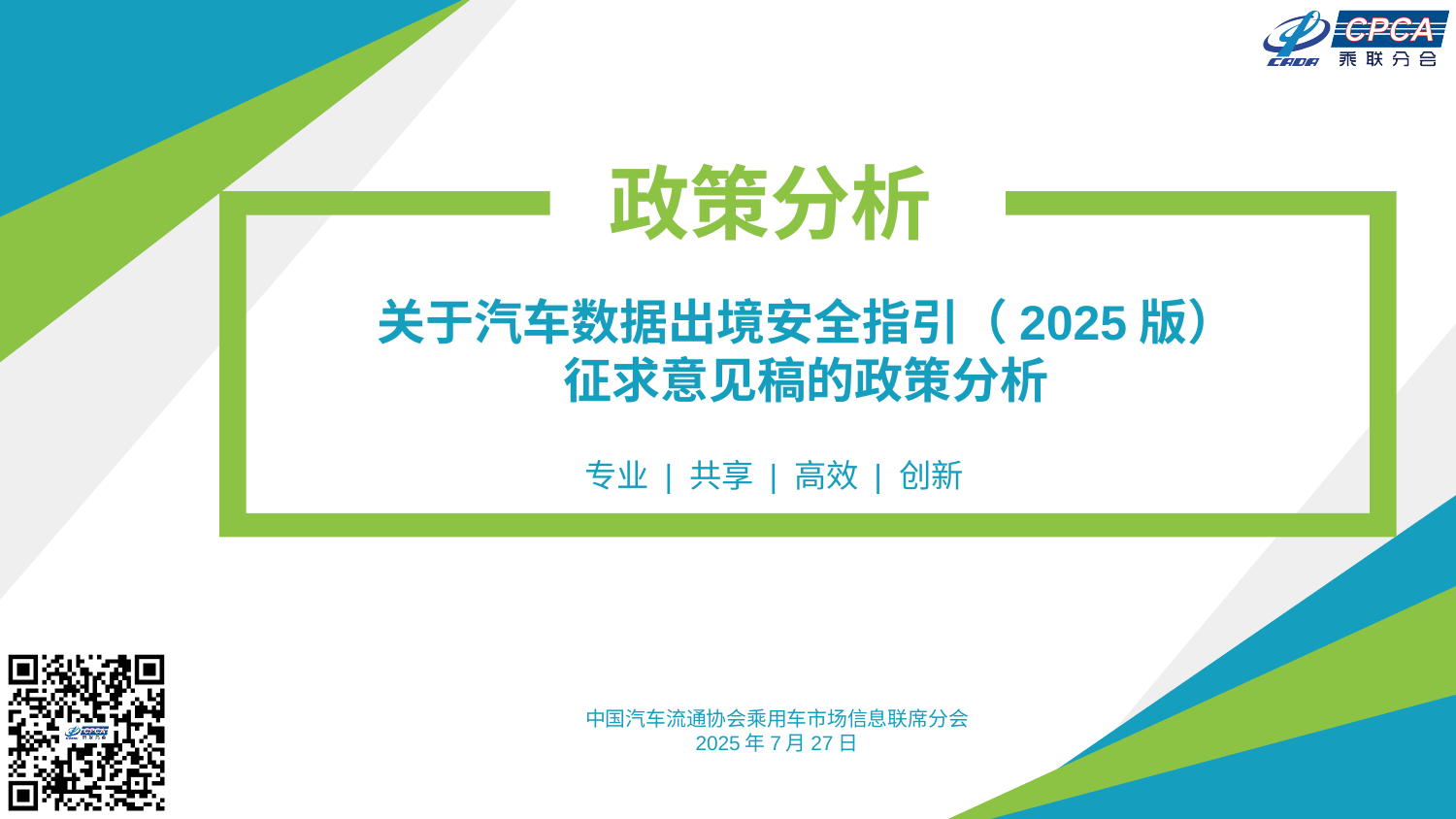

关于汽车数据出境安全指引（2025版）
征求意见稿的政策分析
中国汽车流通协会乘用车市场信息联席分会
2025年7月27日